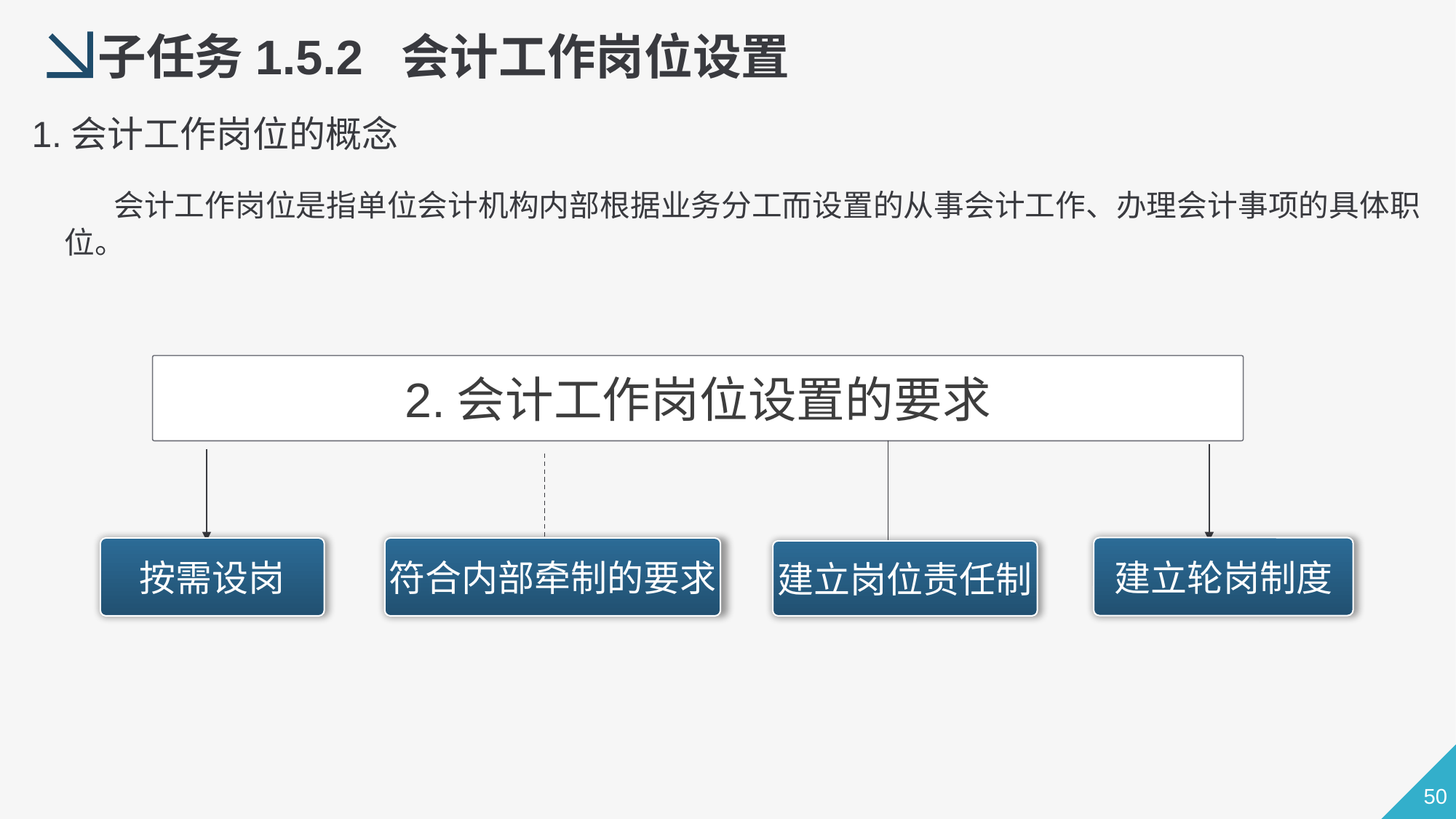

子任务1.5.2  会计工作岗位设置

1.会计工作岗位的概念
     会计工作岗位是指单位会计机构内部根据业务分工而设置的从事会计工作、办理会计事项的具体职位。
2.会计工作岗位设置的要求
建立轮岗制度
按需设岗
符合内部牵制的要求
建立岗位责任制